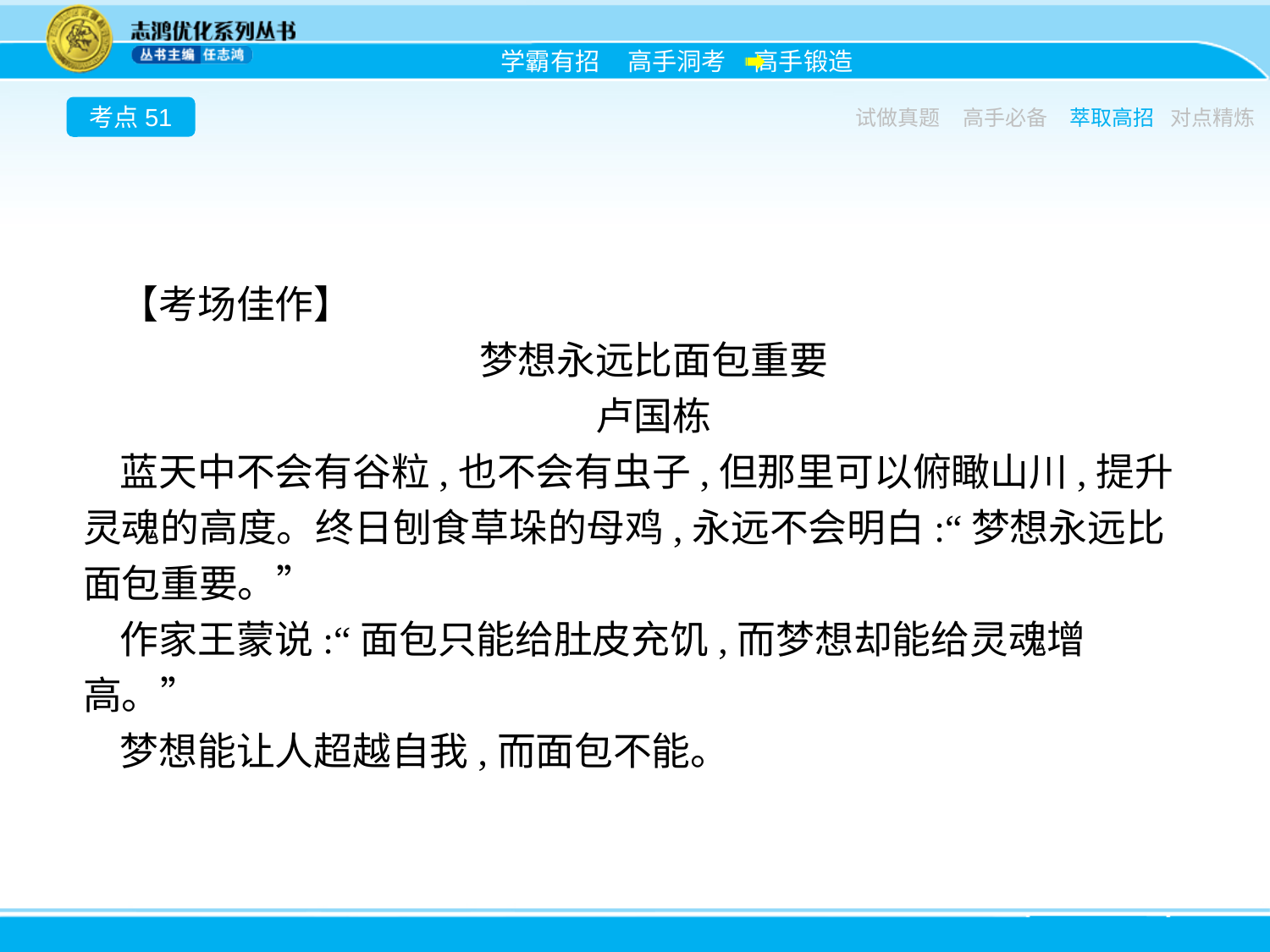

考点51
试做真题
高手必备
萃取高招
对点精炼
【考场佳作】
梦想永远比面包重要
卢国栋
蓝天中不会有谷粒,也不会有虫子,但那里可以俯瞰山川,提升灵魂的高度。终日刨食草垛的母鸡,永远不会明白:“梦想永远比面包重要。”
作家王蒙说:“面包只能给肚皮充饥,而梦想却能给灵魂增高。”
梦想能让人超越自我,而面包不能。